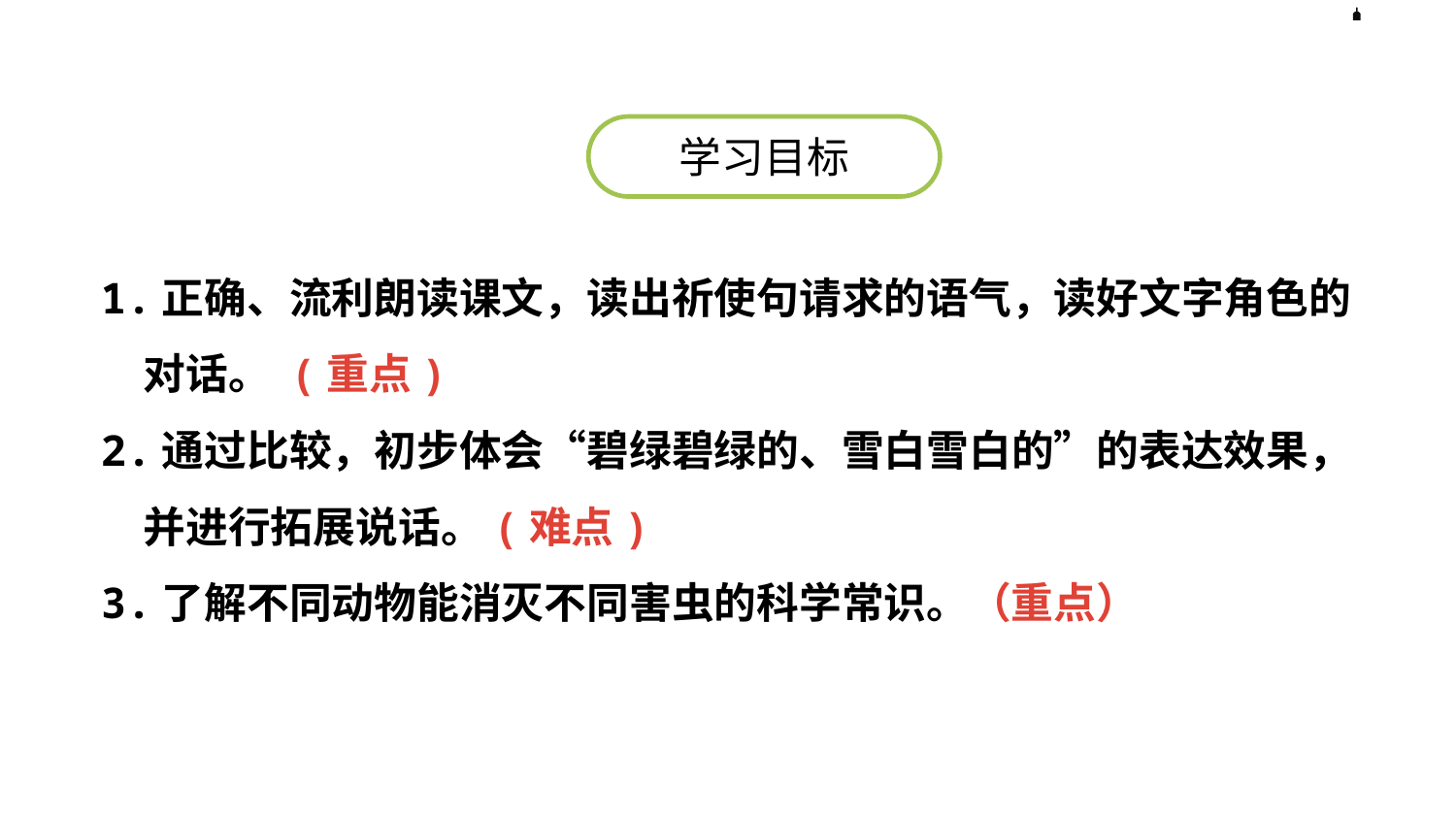

学习目标
1.正确、流利朗读课文，读出祈使句请求的语气，读好文字角色的对话。 (重点)
2.通过比较，初步体会“碧绿碧绿的、雪白雪白的”的表达效果，并进行拓展说话。(难点)
3.了解不同动物能消灭不同害虫的科学常识。（重点）